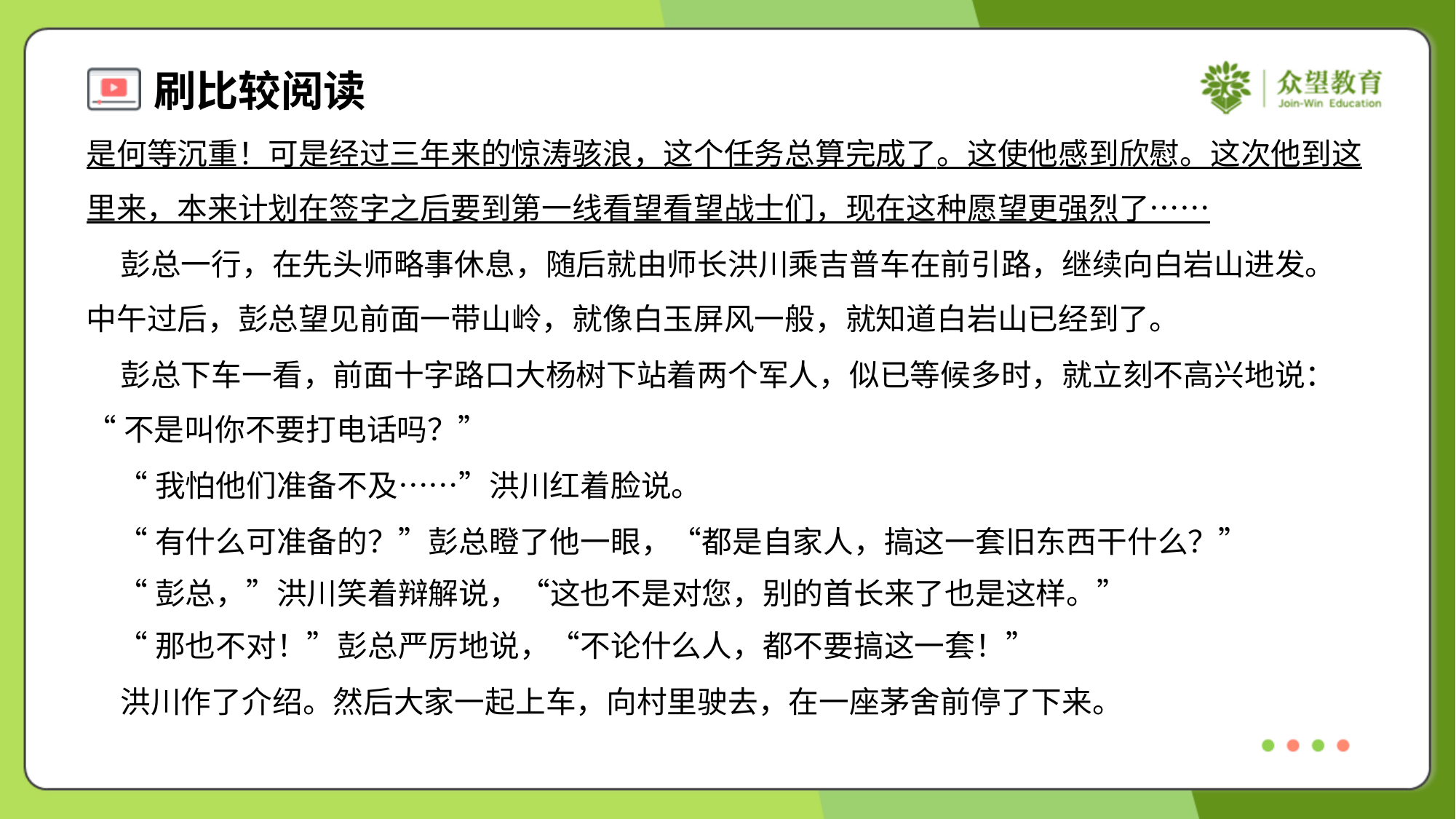

是何等沉重！可是经过三年来的惊涛骇浪，这个任务总算完成了。这使他感到欣慰。这次他到这
里来，本来计划在签字之后要到第一线看望看望战士们，现在这种愿望更强烈了……
    彭总一行，在先头师略事休息，随后就由师长洪川乘吉普车在前引路，继续向白岩山进发。
中午过后，彭总望见前面一带山岭，就像白玉屏风一般，就知道白岩山已经到了。
    彭总下车一看，前面十字路口大杨树下站着两个军人，似已等候多时，就立刻不高兴地说：
“不是叫你不要打电话吗？”
    “我怕他们准备不及……”洪川红着脸说。
    “有什么可准备的？”彭总瞪了他一眼，“都是自家人，搞这一套旧东西干什么？”
    “彭总，”洪川笑着辩解说，“这也不是对您，别的首长来了也是这样。”
    “那也不对！”彭总严厉地说，“不论什么人，都不要搞这一套！”
    洪川作了介绍。然后大家一起上车，向村里驶去，在一座茅舍前停了下来。